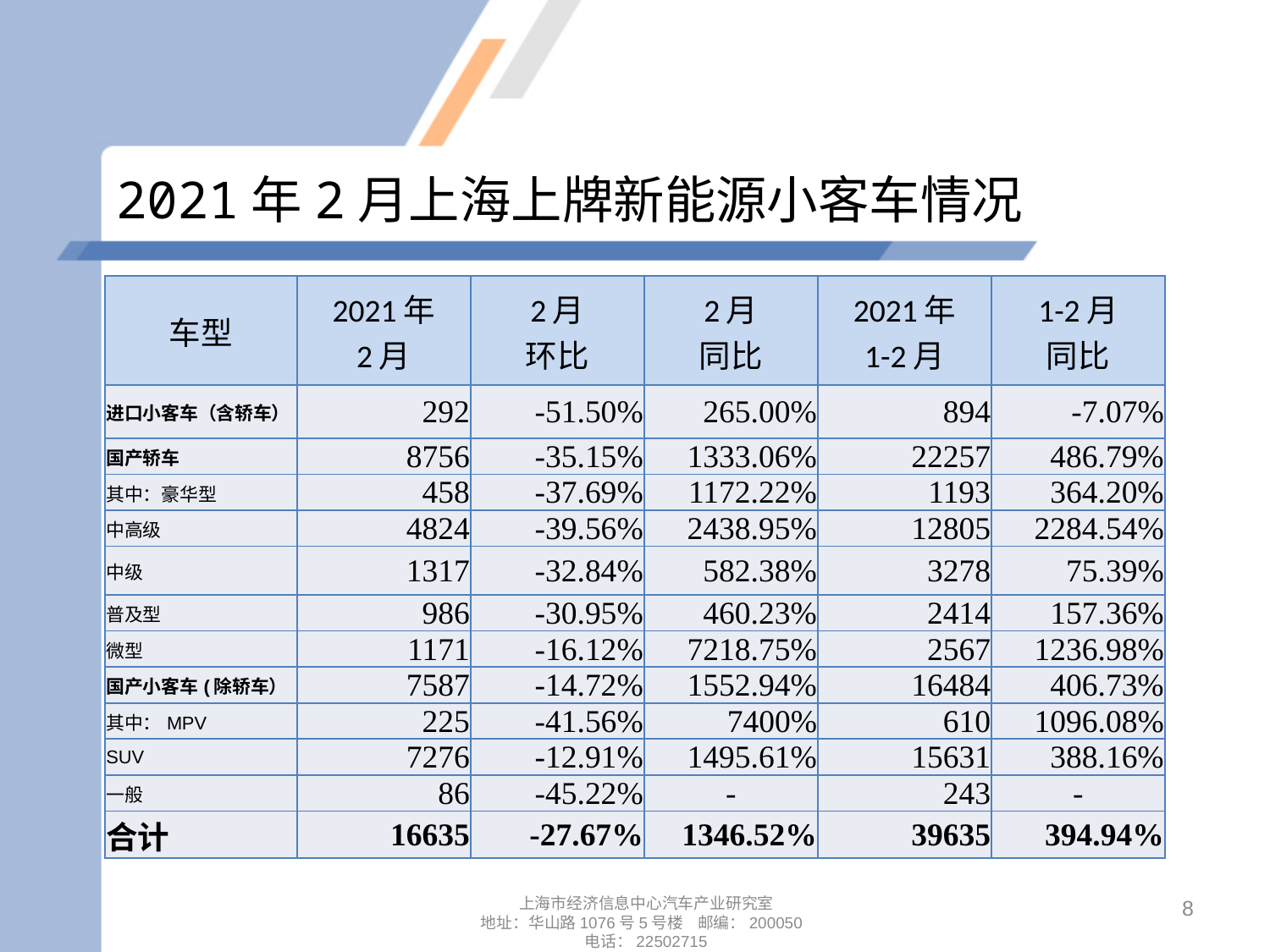

# 2021年2月上海上牌新能源小客车情况
| 车型 | 2021年 2月 | 2月 环比 | 2月 同比 | 2021年 1-2月 | 1-2月 同比 |
| --- | --- | --- | --- | --- | --- |
| 进口小客车（含轿车） | 292 | -51.50% | 265.00% | 894 | -7.07% |
| 国产轿车 | 8756 | -35.15% | 1333.06% | 22257 | 486.79% |
| 其中：豪华型 | 458 | -37.69% | 1172.22% | 1193 | 364.20% |
| 中高级 | 4824 | -39.56% | 2438.95% | 12805 | 2284.54% |
| 中级 | 1317 | -32.84% | 582.38% | 3278 | 75.39% |
| 普及型 | 986 | -30.95% | 460.23% | 2414 | 157.36% |
| 微型 | 1171 | -16.12% | 7218.75% | 2567 | 1236.98% |
| 国产小客车(除轿车） | 7587 | -14.72% | 1552.94% | 16484 | 406.73% |
| 其中：MPV | 225 | -41.56% | 7400% | 610 | 1096.08% |
| SUV | 7276 | -12.91% | 1495.61% | 15631 | 388.16% |
| 一般 | 86 | -45.22% | - | 243 | - |
| 合计 | 16635 | -27.67% | 1346.52% | 39635 | 394.94% |

8
上海市经济信息中心汽车产业研究室
地址：华山路1076号5号楼    邮编：200050
电话：22502715